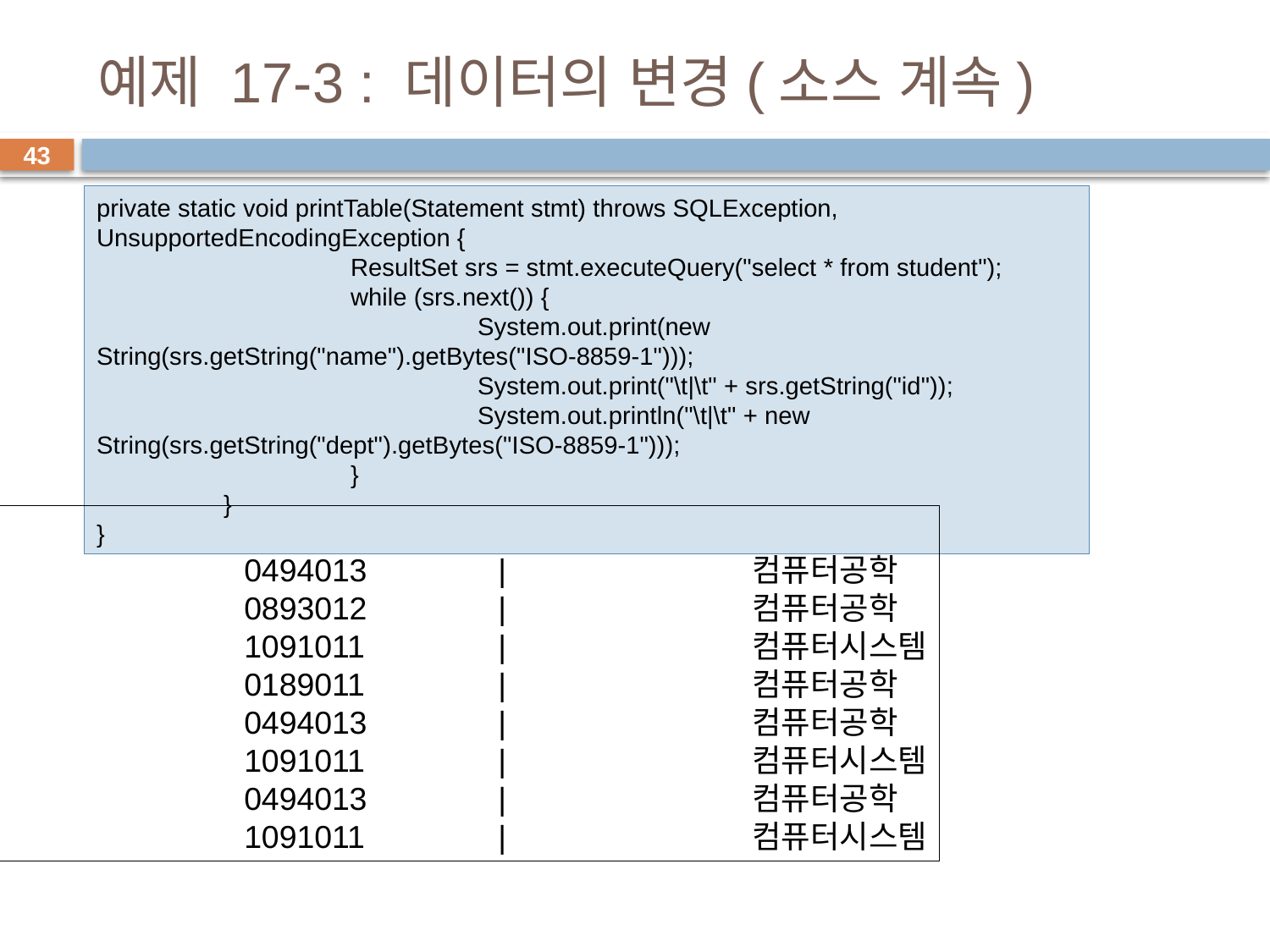

# 예제 17-3 : 데이터의 변경(소스 계속)
43
private static void printTable(Statement stmt) throws SQLException, UnsupportedEncodingException {
		ResultSet srs = stmt.executeQuery("select * from student");
		while (srs.next()) {
			System.out.print(new String(srs.getString("name").getBytes("ISO-8859-1")));
			System.out.print("\t|\t" + srs.getString("id"));
			System.out.println("\t|\t" + new String(srs.getString("dept").getBytes("ISO-8859-1")));
		}
	}
}
DB 연결 완료
이기자		|		0494013		|		컴퓨터공학
아무개		|		0893012		|		컴퓨터공학
김철수		|		1091011		|		컴퓨터시스템
아무개		|		0189011		|		컴퓨터공학
이기자		|		0494013		|		컴퓨터공학
김철수		|		1091011		|		컴퓨터시스템
이기자		|		0494013		|		컴퓨터공학
김철수		|		1091011		|		컴퓨터시스템